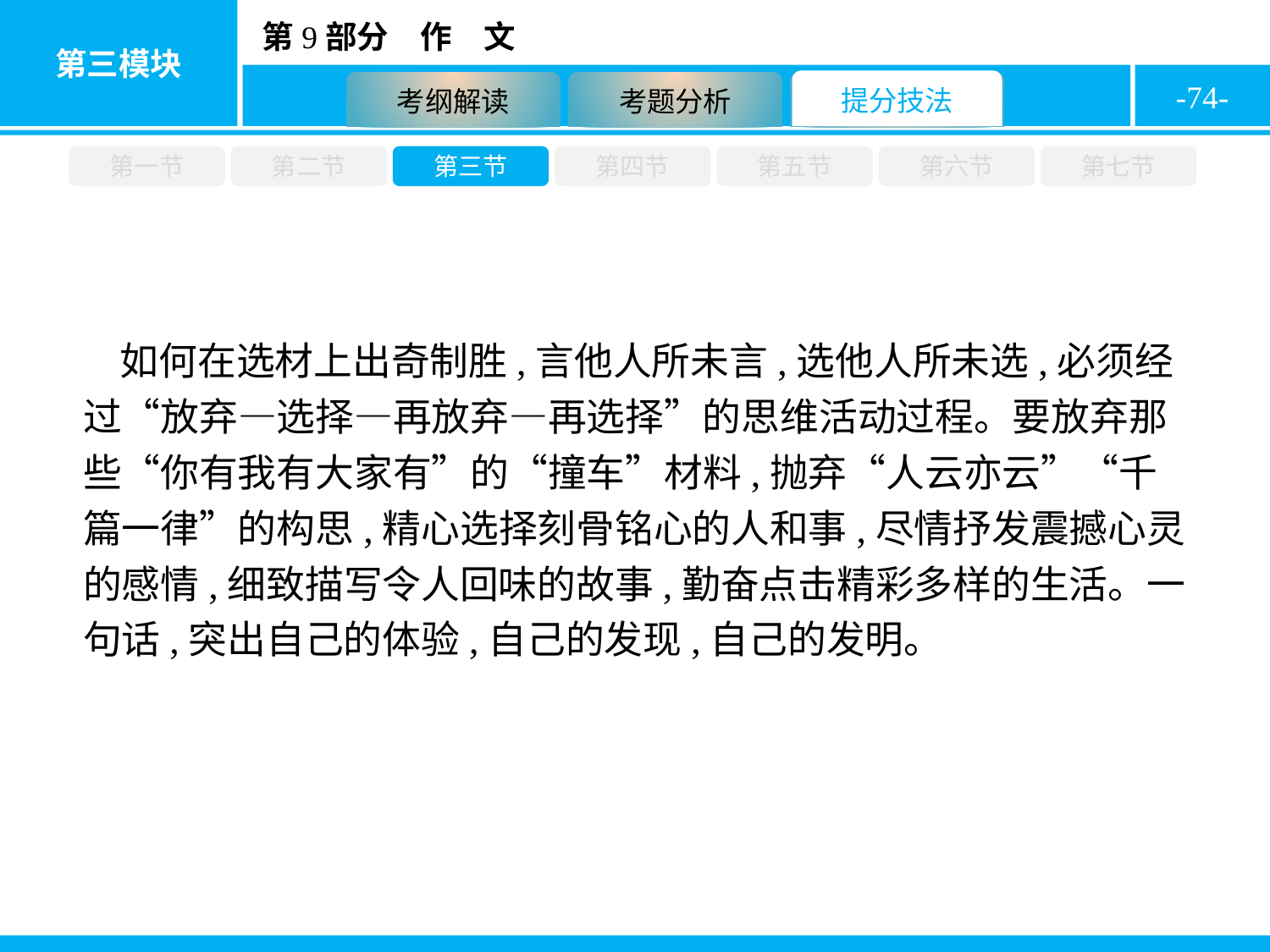

-74-
第一节
第二节
第三节
第四节
第五节
第六节
第七节
如何在选材上出奇制胜,言他人所未言,选他人所未选,必须经过“放弃—选择—再放弃—再选择”的思维活动过程。要放弃那些“你有我有大家有”的“撞车”材料,抛弃“人云亦云”“千篇一律”的构思,精心选择刻骨铭心的人和事,尽情抒发震撼心灵的感情,细致描写令人回味的故事,勤奋点击精彩多样的生活。一句话,突出自己的体验,自己的发现,自己的发明。